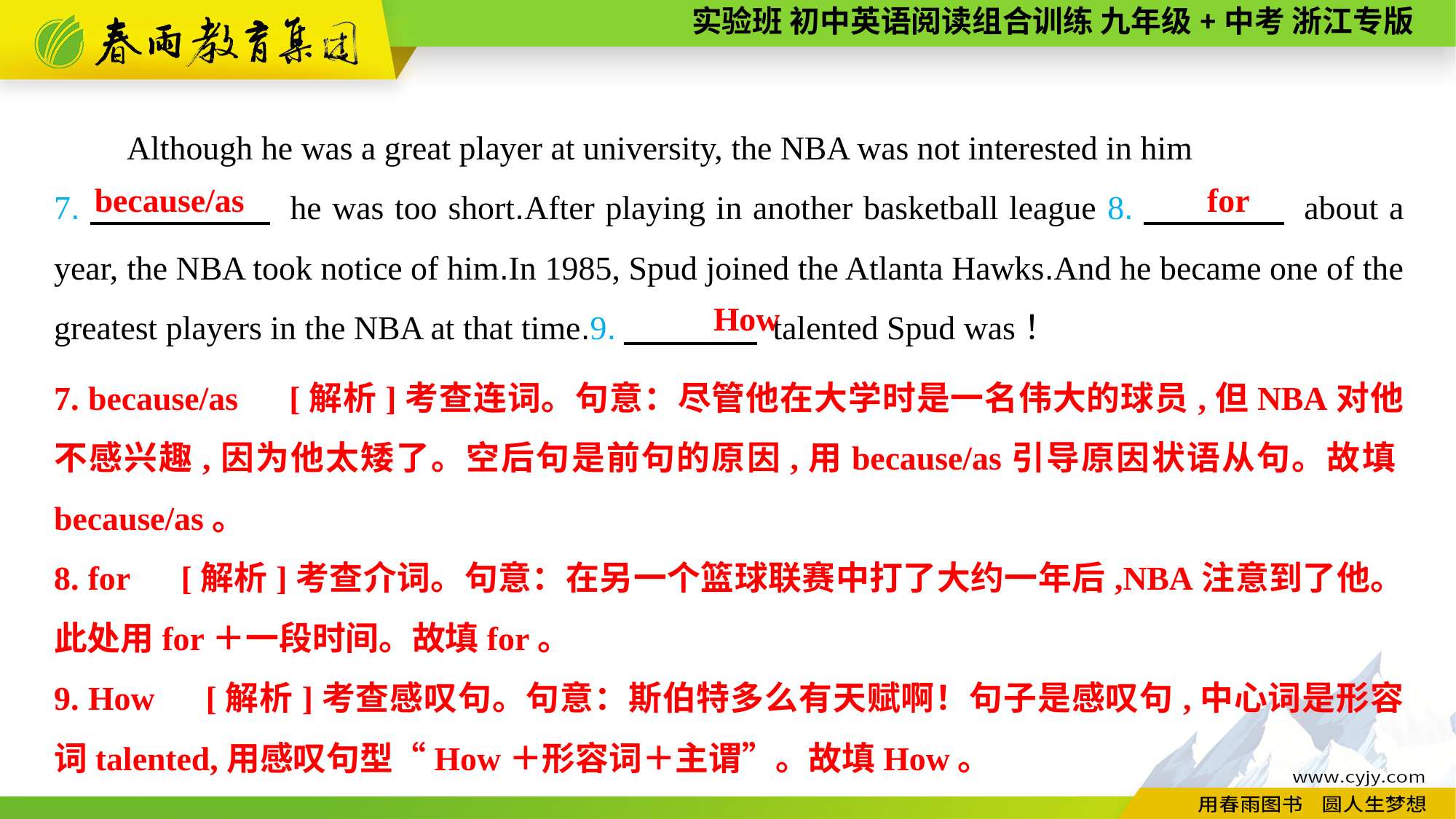

Although he was a great player at university, the NBA was not interested in him
7.　    　　　 he was too short.After playing in another basketball league 8.　　　　 about a year, the NBA took notice of him.In 1985, Spud joined the Atlanta Hawks.And he became one of the greatest players in the NBA at that time.9.　　　　 talented Spud was！
because/as
for
How
7. because/as　[解析]考查连词。句意：尽管他在大学时是一名伟大的球员,但NBA对他不感兴趣,因为他太矮了。空后句是前句的原因,用because/as引导原因状语从句。故填because/as。
8. for　[解析]考查介词。句意：在另一个篮球联赛中打了大约一年后,NBA注意到了他。此处用for＋一段时间。故填for。
9. How　[解析]考查感叹句。句意：斯伯特多么有天赋啊！句子是感叹句,中心词是形容词talented,用感叹句型“How＋形容词＋主谓”。故填How。